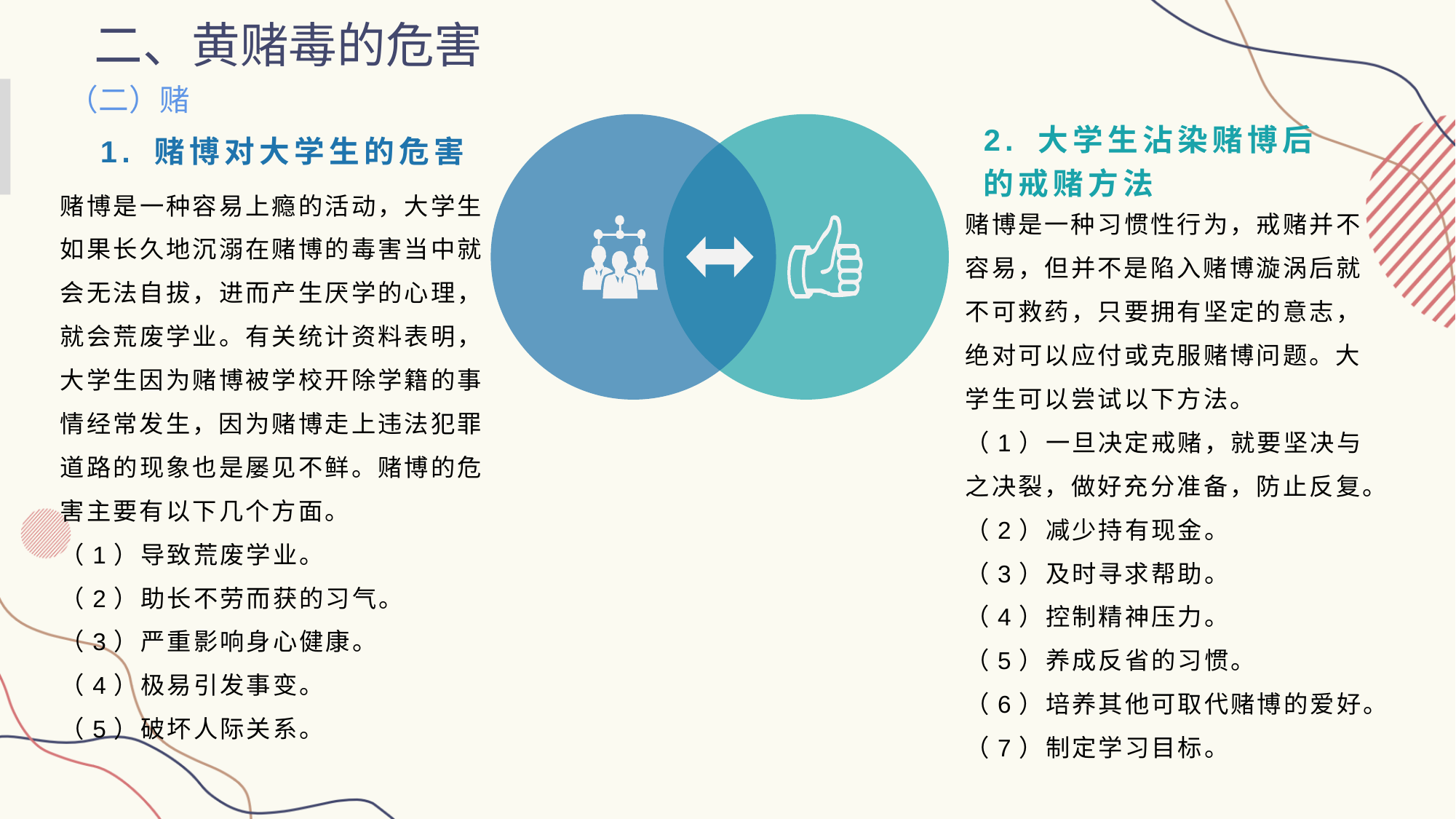

二、黄赌毒的危害
（二）赌

1. 赌博对大学生的危害

2. 大学生沾染赌博后的戒赌方法
赌博是一种容易上瘾的活动，大学生如果长久地沉溺在赌博的毒害当中就会无法自拔，进而产生厌学的心理，就会荒废学业。有关统计资料表明，大学生因为赌博被学校开除学籍的事情经常发生，因为赌博走上违法犯罪道路的现象也是屡见不鲜。赌博的危害主要有以下几个方面。
（1）导致荒废学业。
（2）助长不劳而获的习气。
（3）严重影响身心健康。
（4）极易引发事变。
（5）破坏人际关系。
赌博是一种习惯性行为，戒赌并不容易，但并不是陷入赌博漩涡后就不可救药，只要拥有坚定的意志，绝对可以应付或克服赌博问题。大学生可以尝试以下方法。
（1）一旦决定戒赌，就要坚决与之决裂，做好充分准备，防止反复。
（2）减少持有现金。
（3）及时寻求帮助。
（4）控制精神压力。
（5）养成反省的习惯。
（6）培养其他可取代赌博的爱好。
（7）制定学习目标。